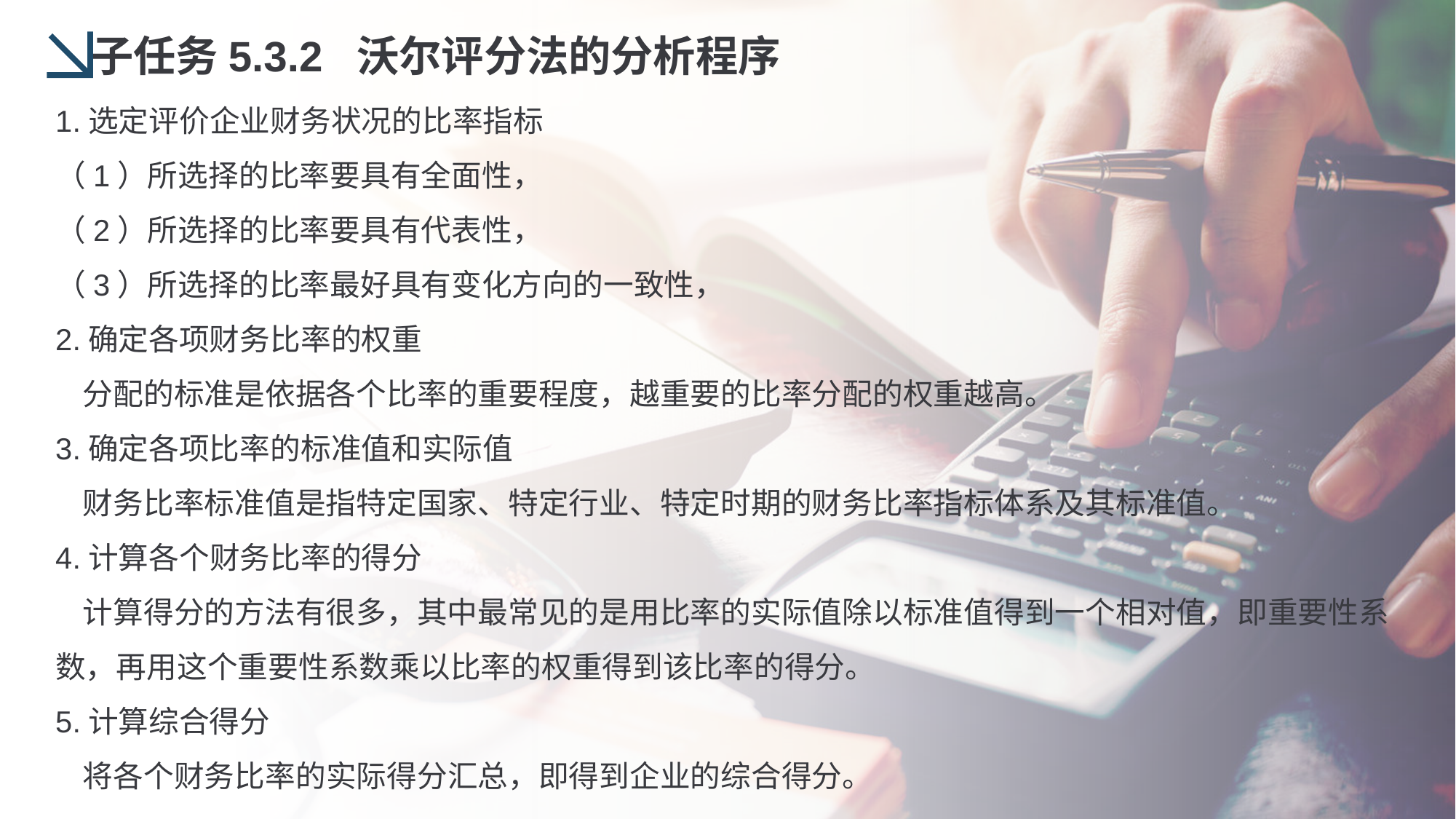

子任务5.3.2  沃尔评分法的分析程序

1.选定评价企业财务状况的比率指标
（1）所选择的比率要具有全面性，
（2）所选择的比率要具有代表性，
（3）所选择的比率最好具有变化方向的一致性，
2.确定各项财务比率的权重
   分配的标准是依据各个比率的重要程度，越重要的比率分配的权重越高。
3.确定各项比率的标准值和实际值
   财务比率标准值是指特定国家、特定行业、特定时期的财务比率指标体系及其标准值。
4.计算各个财务比率的得分
   计算得分的方法有很多，其中最常见的是用比率的实际值除以标准值得到一个相对值，即重要性系数，再用这个重要性系数乘以比率的权重得到该比率的得分。
5.计算综合得分
   将各个财务比率的实际得分汇总，即得到企业的综合得分。